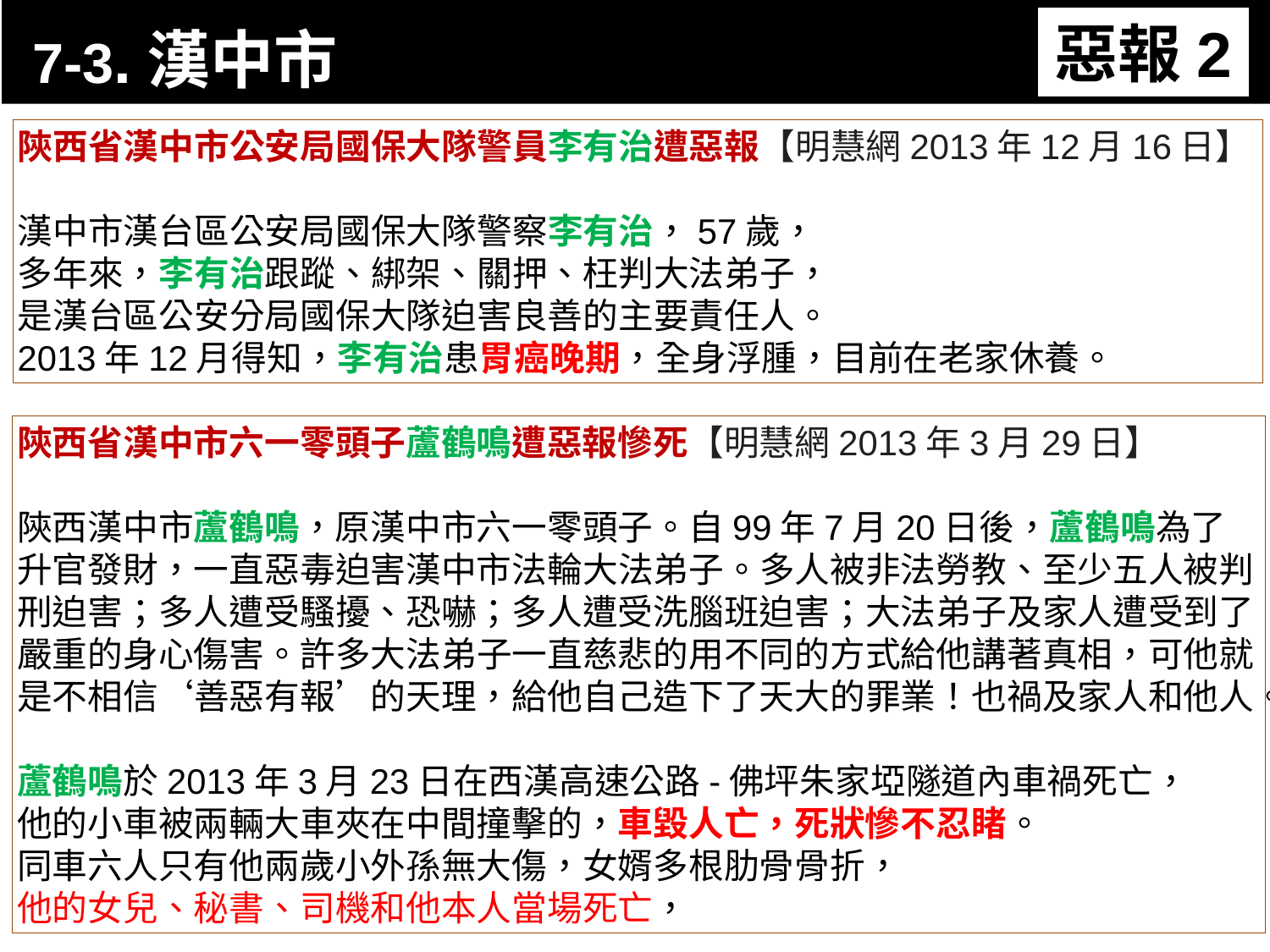

7-3.漢中市

惡報2
11-3. XX市官員惡報實例
陝西省漢中市公安局國保大隊警員李有治遭惡報【明慧網2013年12月16日】

漢中市漢台區公安局國保大隊警察李有治，57歲，
多年來，李有治跟蹤、綁架、關押、枉判大法弟子，
是漢台區公安分局國保大隊迫害良善的主要責任人。
2013年12月得知，李有治患胃癌晚期，全身浮腫，目前在老家休養。
陝西省漢中市六一零頭子蘆鶴鳴遭惡報慘死【明慧網2013年3月29日】

陝西漢中市蘆鶴鳴，原漢中市六一零頭子。自99年7月20日後，蘆鶴鳴為了升官發財，一直惡毒迫害漢中市法輪大法弟子。多人被非法勞教、至少五人被判刑迫害；多人遭受騷擾、恐嚇；多人遭受洗腦班迫害；大法弟子及家人遭受到了嚴重的身心傷害。許多大法弟子一直慈悲的用不同的方式給他講著真相，可他就是不相信‘善惡有報’的天理，給他自己造下了天大的罪業！也禍及家人和他人。

蘆鶴鳴於2013年3月23日在西漢高速公路-佛坪朱家埡隧道內車禍死亡，
他的小車被兩輛大車夾在中間撞擊的，車毀人亡，死狀慘不忍睹。
同車六人只有他兩歲小外孫無大傷，女婿多根肋骨骨折，
他的女兒、秘書、司機和他本人當場死亡，